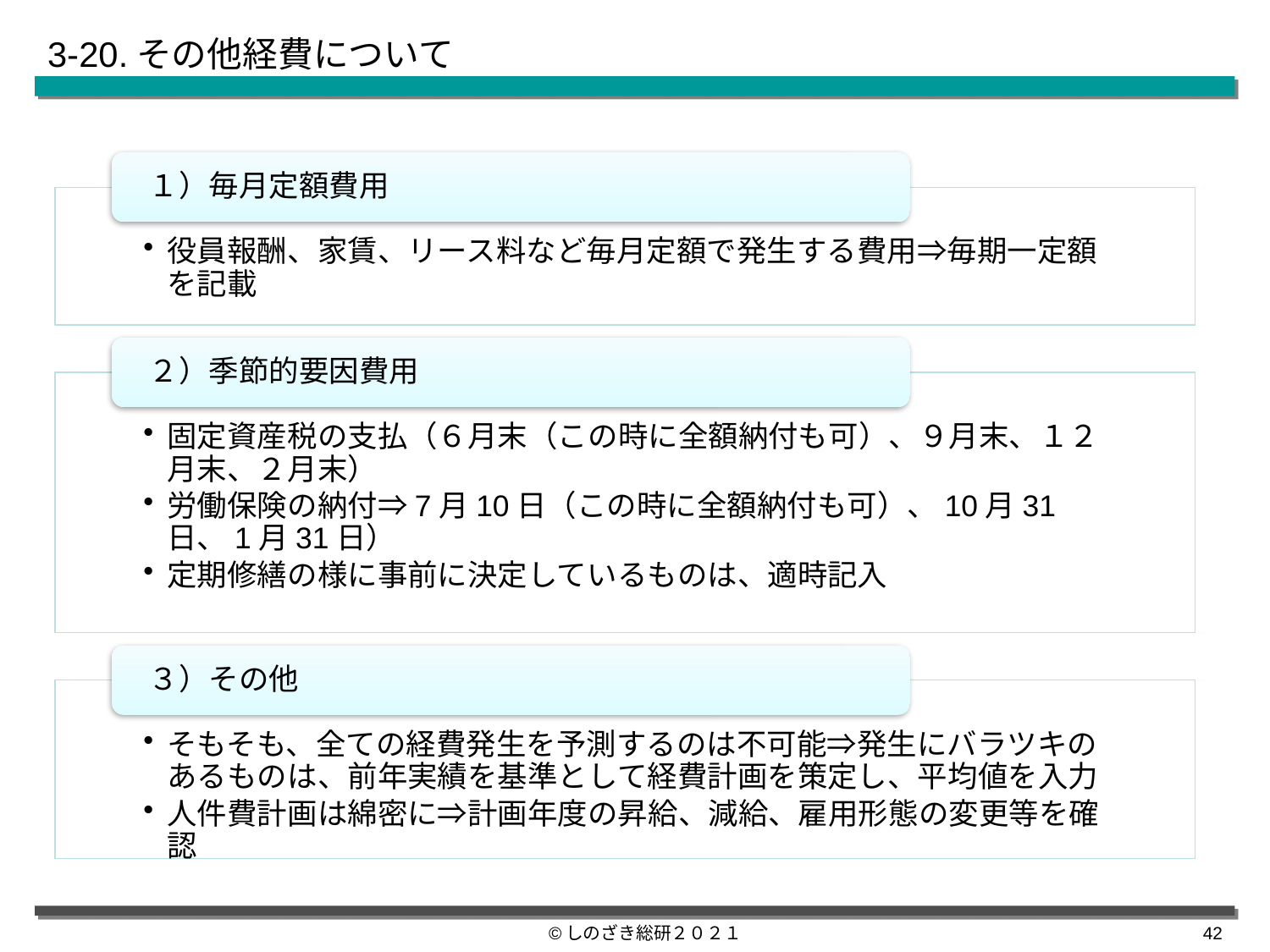

3-20.その他経費について
役員報酬、家賃、リース料など毎月定額で発生する費用⇒毎期一定額を記載
１）毎月定額費用
固定資産税の支払（６月末（この時に全額納付も可）、９月末、１２月末、２月末）
労働保険の納付⇒7月10日（この時に全額納付も可）、10月31日、1月31日）
定期修繕の様に事前に決定しているものは、適時記入
２）季節的要因費用
そもそも、全ての経費発生を予測するのは不可能⇒発生にバラツキのあるものは、前年実績を基準として経費計画を策定し、平均値を入力
人件費計画は綿密に⇒計画年度の昇給、減給、雇用形態の変更等を確認
３）その他
©しのざき総研２０２１
42